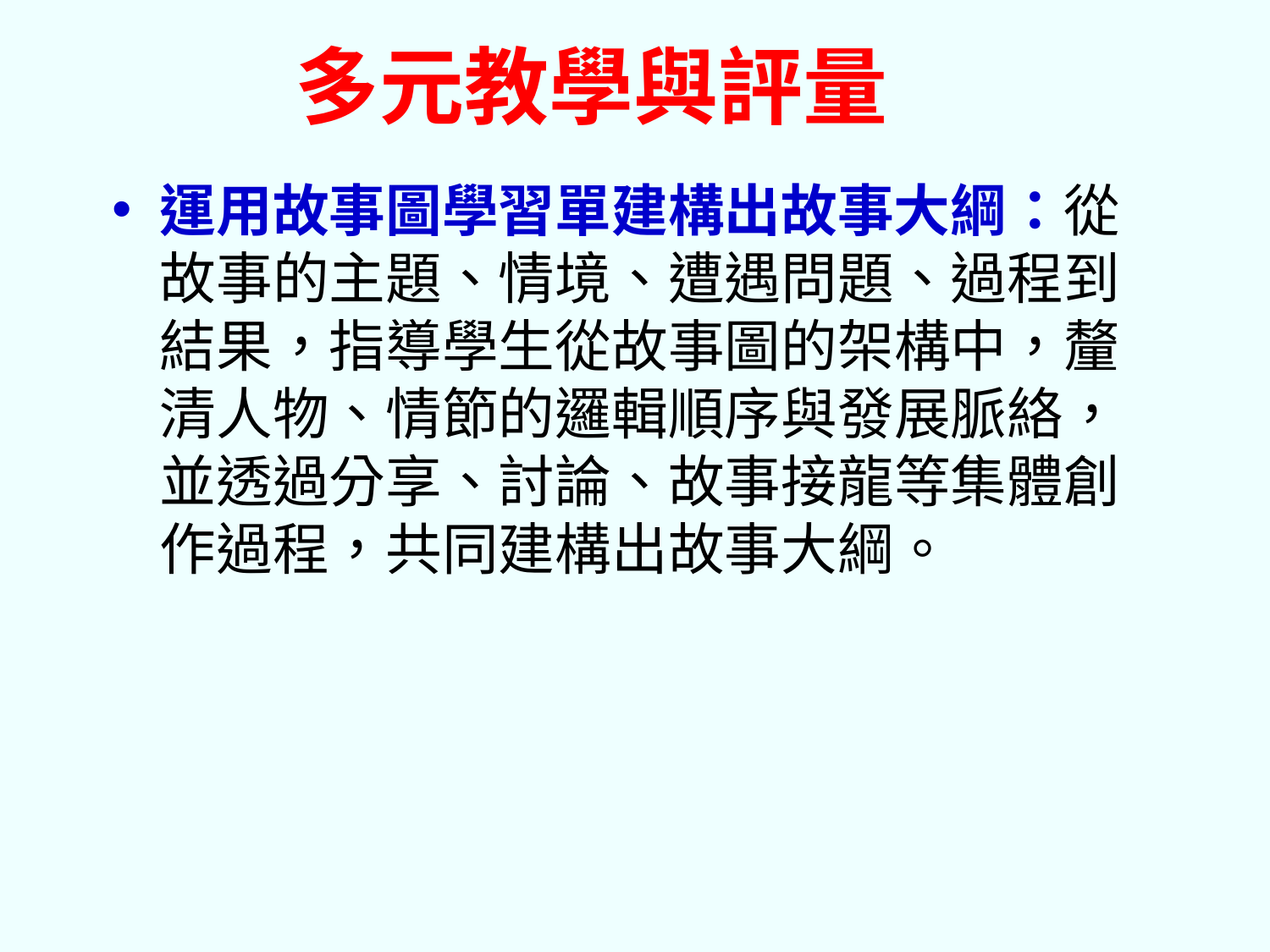

# 多元教學與評量
運用故事圖學習單建構出故事大綱：從故事的主題、情境、遭遇問題、過程到結果，指導學生從故事圖的架構中，釐清人物、情節的邏輯順序與發展脈絡，並透過分享、討論、故事接龍等集體創作過程，共同建構出故事大綱。